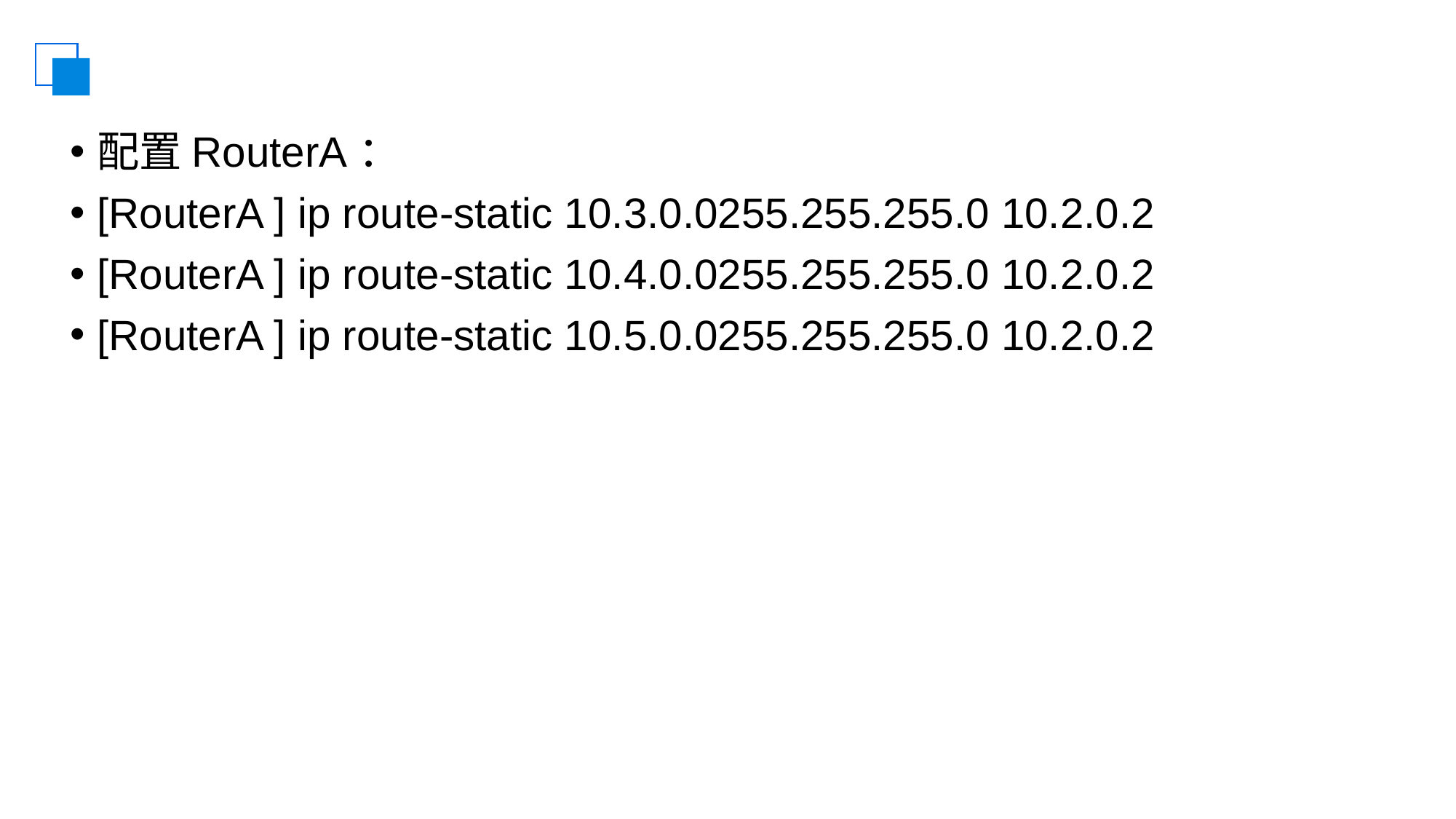

#
配置RouterA：
[RouterA ] ip route-static 10.3.0.0255.255.255.0 10.2.0.2
[RouterA ] ip route-static 10.4.0.0255.255.255.0 10.2.0.2
[RouterA ] ip route-static 10.5.0.0255.255.255.0 10.2.0.2